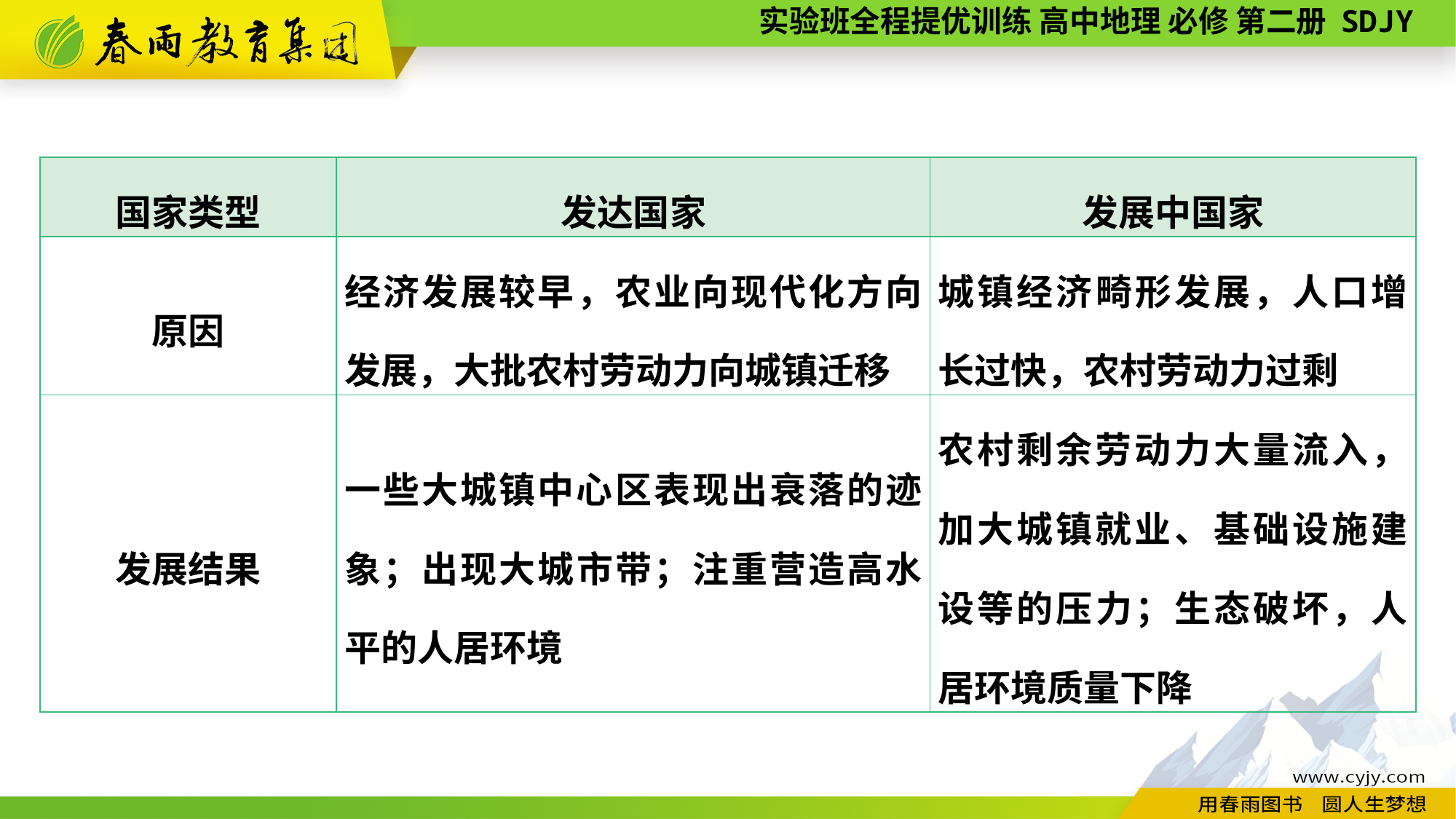

| 国家类型 | 发达国家 | 发展中国家 |
| --- | --- | --- |
| 原因 | 经济发展较早，农业向现代化方向发展，大批农村劳动力向城镇迁移 | 城镇经济畸形发展，人口增长过快，农村劳动力过剩 |
| 发展结果 | 一些大城镇中心区表现出衰落的迹象；出现大城市带；注重营造高水平的人居环境 | 农村剩余劳动力大量流入，加大城镇就业、基础设施建设等的压力；生态破坏，人居环境质量下降 |